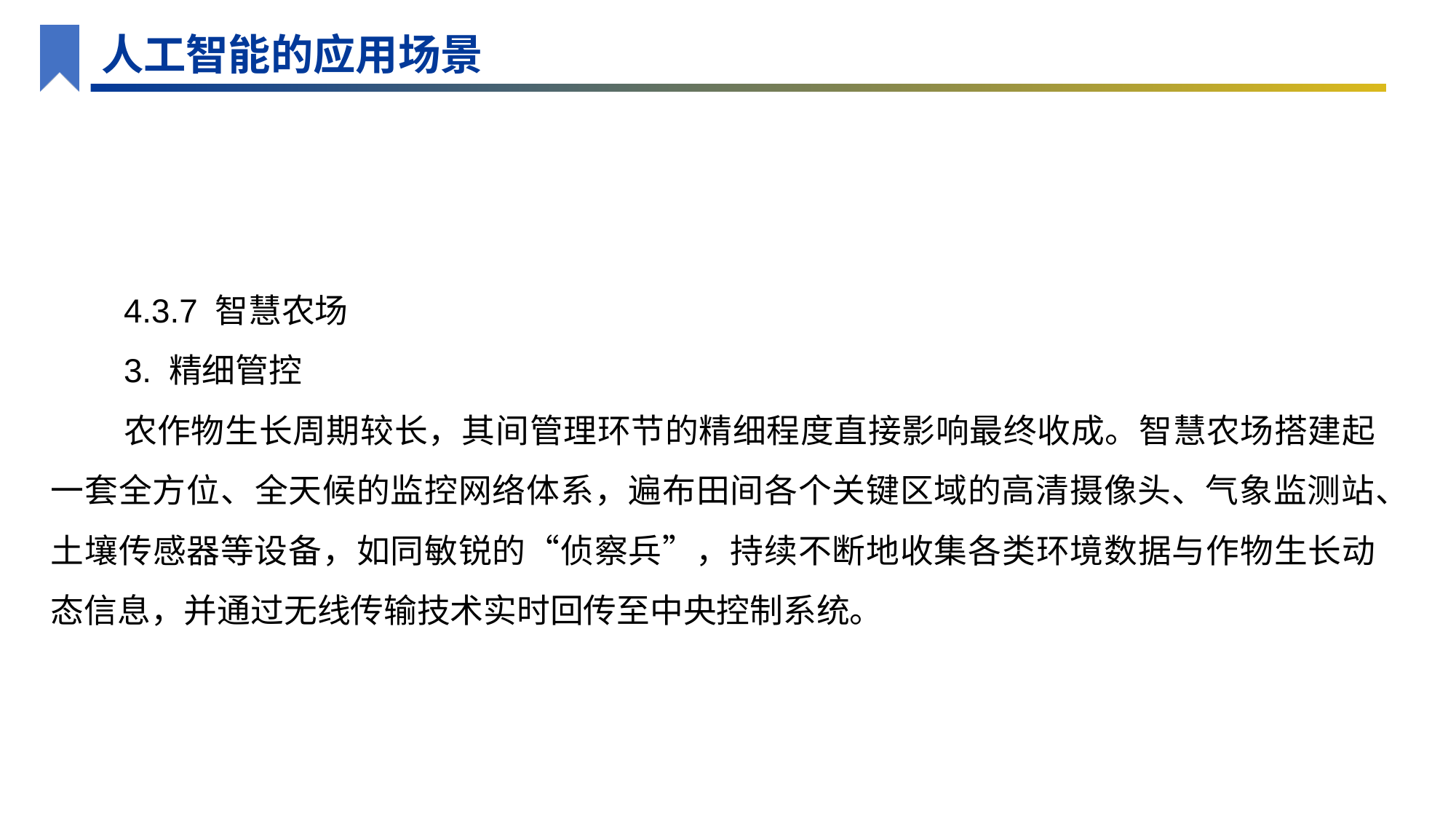

人工智能的应用场景
4.3.7 智慧农场
3. 精细管控
农作物生长周期较长，其间管理环节的精细程度直接影响最终收成。智慧农场搭建起一套全方位、全天候的监控网络体系，遍布田间各个关键区域的高清摄像头、气象监测站、土壤传感器等设备，如同敏锐的“侦察兵”，持续不断地收集各类环境数据与作物生长动态信息，并通过无线传输技术实时回传至中央控制系统。